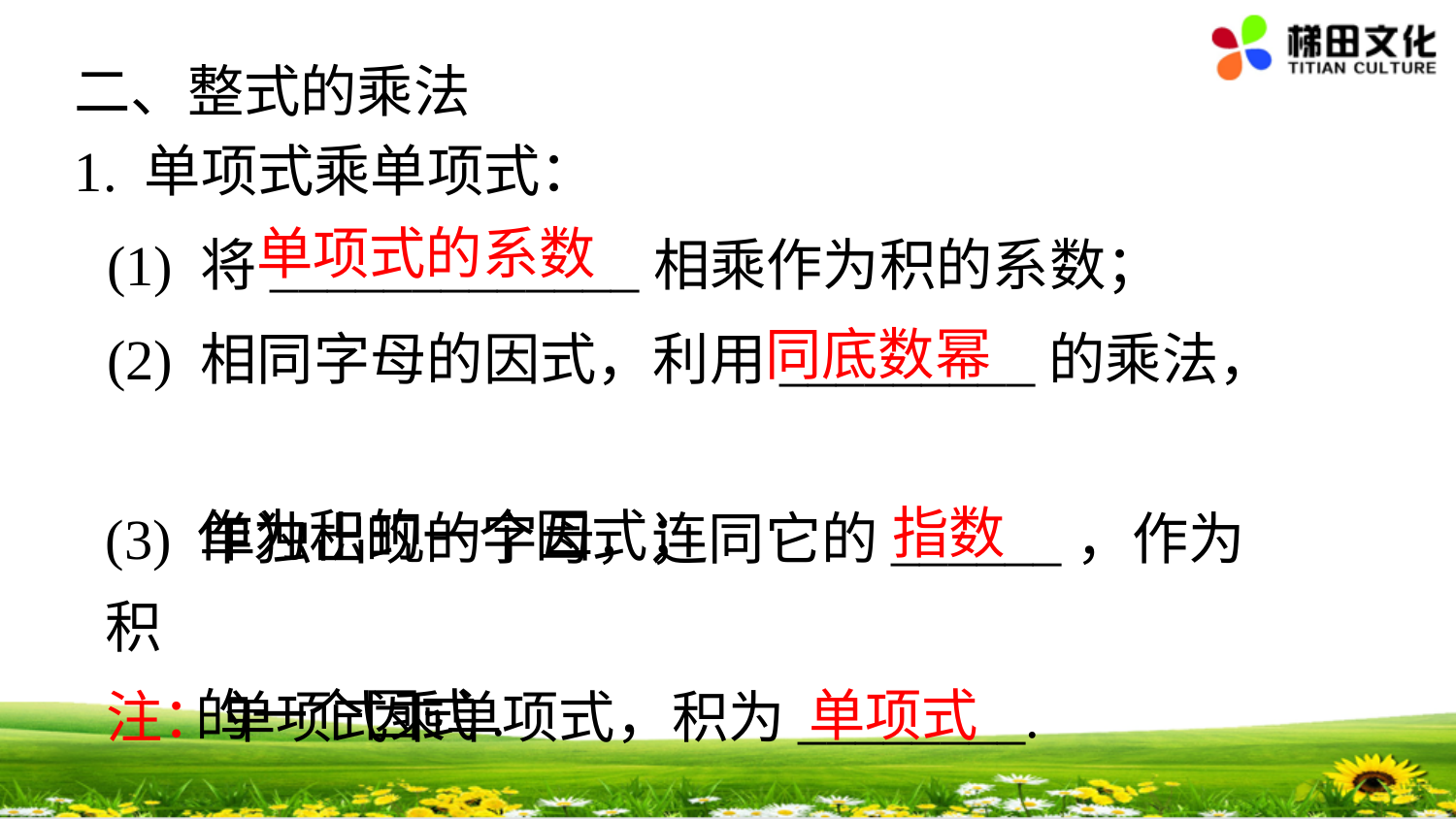

二、整式的乘法
1. 单项式乘单项式：
(1) 将_____________相乘作为积的系数；
单项式的系数
(2) 相同字母的因式，利用_________的乘法，
      作为积的一个因式；
同底数幂
(3) 单独出现的字母，连同它的______，作为积
      的一个因式.
指数
单项式
注：单项式乘单项式，积为________.